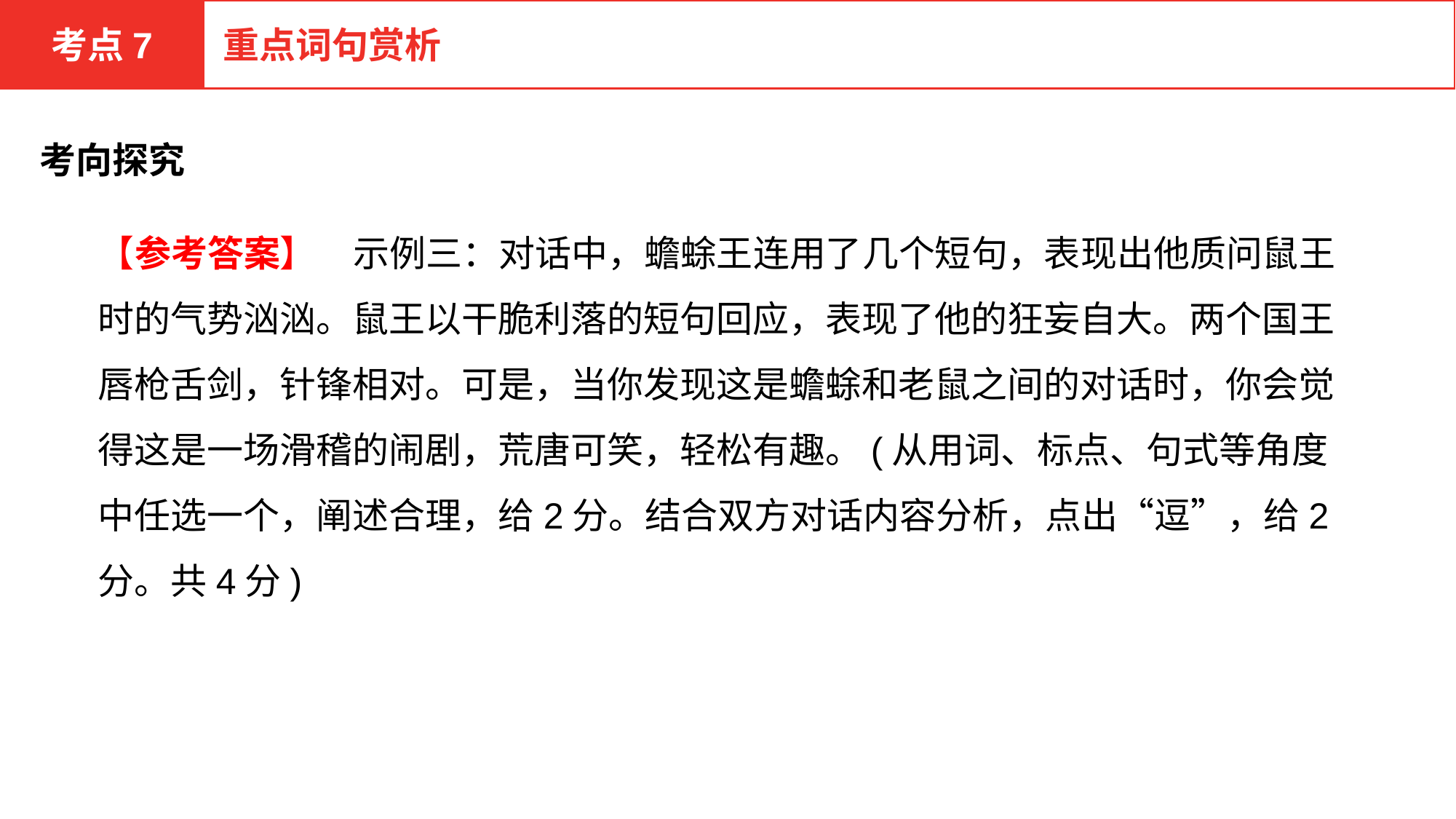

考点7
重点词句赏析
考向探究

【参考答案】　示例三：对话中，蟾蜍王连用了几个短句，表现出他质问鼠王时的气势汹汹。鼠王以干脆利落的短句回应，表现了他的狂妄自大。两个国王唇枪舌剑，针锋相对。可是，当你发现这是蟾蜍和老鼠之间的对话时，你会觉得这是一场滑稽的闹剧，荒唐可笑，轻松有趣。(从用词、标点、句式等角度中任选一个，阐述合理，给2分。结合双方对话内容分析，点出“逗”，给2分。共4分)